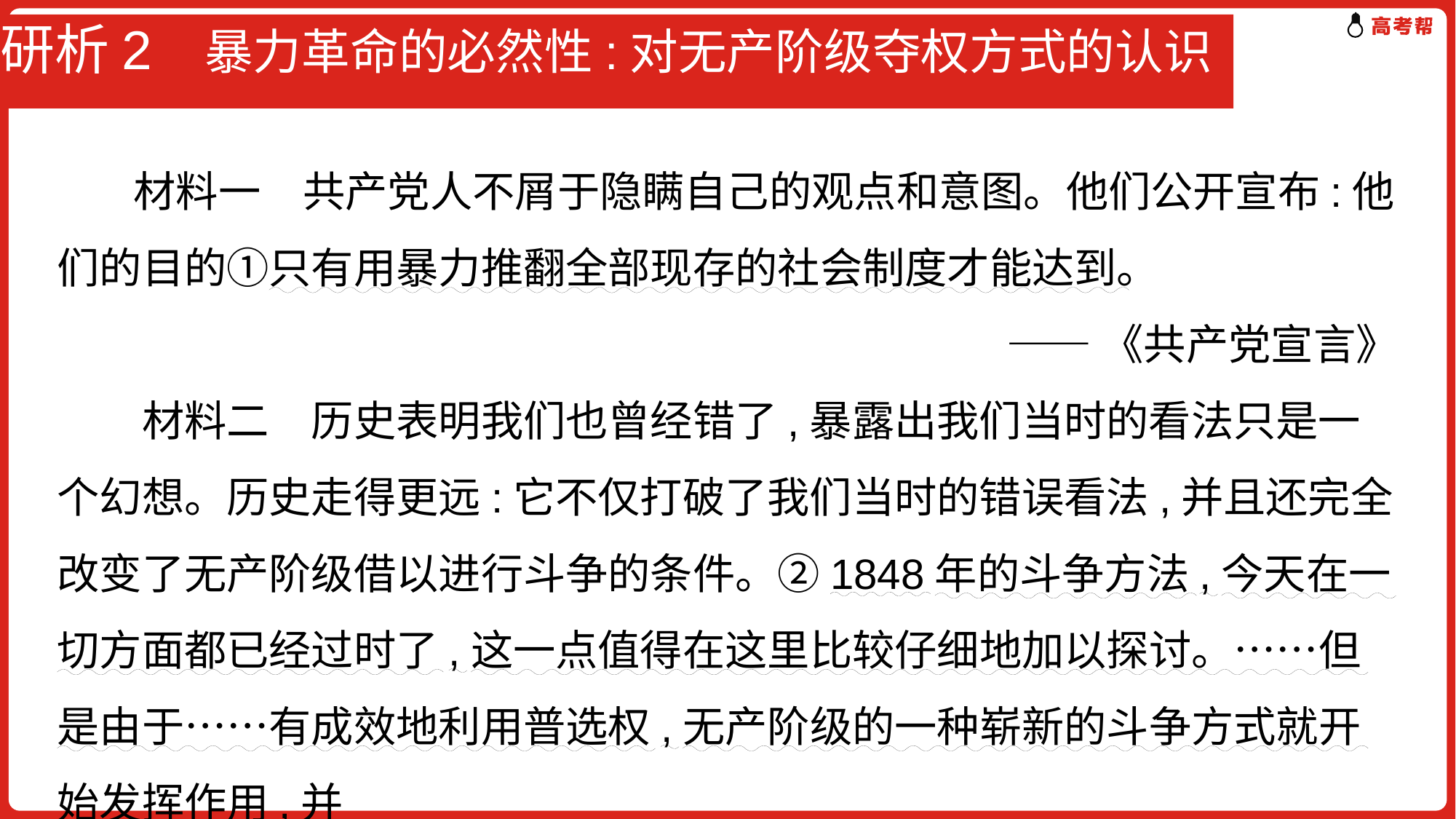

# 研析2   暴力革命的必然性:对无产阶级夺权方式的认识
       材料一　共产党人不屑于隐瞒自己的观点和意图。他们公开宣布:他们的目的①只有用暴力推翻全部现存的社会制度才能达到。
——《共产党宣言》
　　材料二　历史表明我们也曾经错了,暴露出我们当时的看法只是一个幻想。历史走得更远:它不仅打破了我们当时的错误看法,并且还完全改变了无产阶级借以进行斗争的条件。②1848年的斗争方法,今天在一切方面都已经过时了,这一点值得在这里比较仔细地加以探讨。……但是由于……有成效地利用普选权,无产阶级的一种崭新的斗争方式就开始发挥作用,并